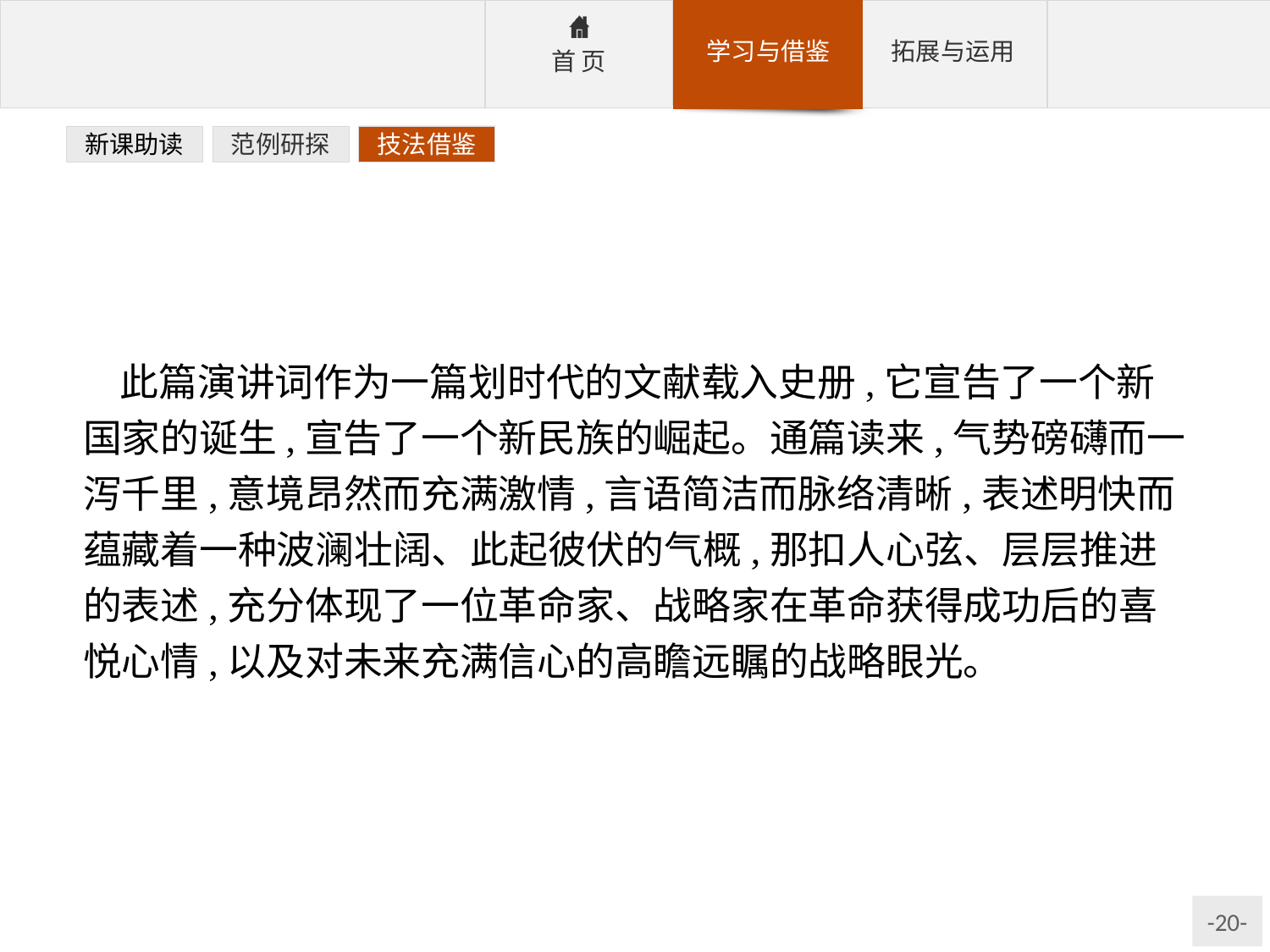

新课助读
范例研探
技法借鉴
此篇演讲词作为一篇划时代的文献载入史册,它宣告了一个新国家的诞生,宣告了一个新民族的崛起。通篇读来,气势磅礴而一泻千里,意境昂然而充满激情,言语简洁而脉络清晰,表述明快而蕴藏着一种波澜壮阔、此起彼伏的气概,那扣人心弦、层层推进的表述,充分体现了一位革命家、战略家在革命获得成功后的喜悦心情,以及对未来充满信心的高瞻远瞩的战略眼光。